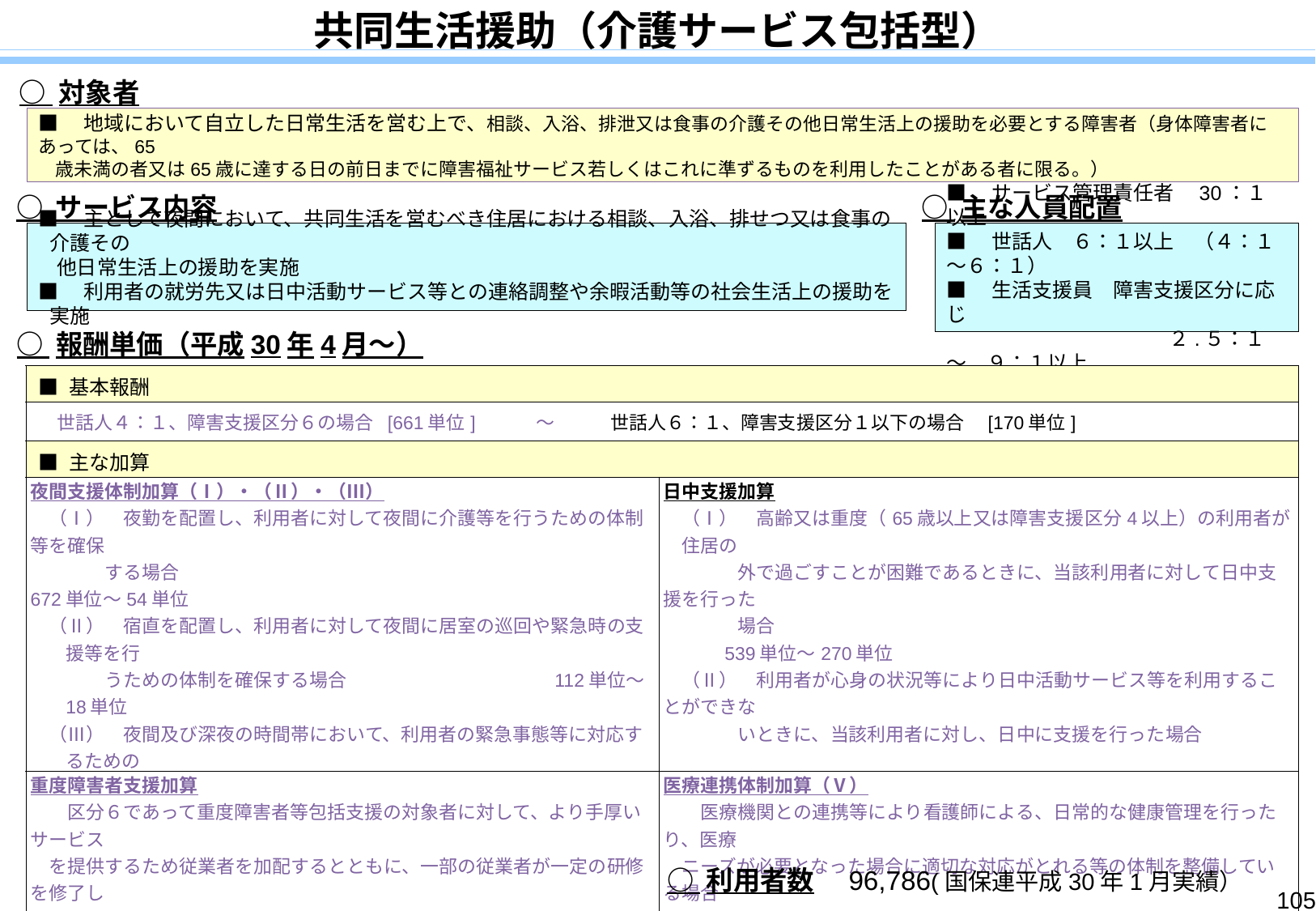

共同生活援助（介護サービス包括型）
○ 対象者
■　地域において自立した日常生活を営む上で、相談、入浴、排泄又は食事の介護その他日常生活上の援助を必要とする障害者（身体障害者にあっては、65
   歳未満の者又は65歳に達する日の前日までに障害福祉サービス若しくはこれに準ずるものを利用したことがある者に限る。）
○ サービス内容
○ 主な人員配置
■　サービス管理責任者　30：１以上
■　世話人　６：１以上　（４：１～６：１）
■　生活支援員　障害支援区分に応じ
　　　　　　　　　　　２.５：１　～　９：１以上
■　主として夜間において、共同生活を営むべき住居における相談、入浴、排せつ又は食事の介護その
   他日常生活上の援助を実施
■　利用者の就労先又は日中活動サービス等との連絡調整や余暇活動等の社会生活上の援助を実施
○ 報酬単価（平成30年4月～）
| ■ 基本報酬 |  |
| --- | --- |
| 世話人４：１、障害支援区分６の場合 [661単位]　　　～　　　世話人６：１、障害支援区分１以下の場合　[170単位] |  |
| ■ 主な加算 |  |
| 夜間支援体制加算（Ⅰ）・（Ⅱ）・（Ⅲ） 　（Ⅰ）　夜勤を配置し、利用者に対して夜間に介護等を行うための体制等を確保 　　　　する場合　 　 　 　　　　　　　　　　　　　　　　　　　 672単位～54単位 　（Ⅱ）　宿直を配置し、利用者に対して夜間に居室の巡回や緊急時の支援等を行　 　　　　うための体制を確保する場合　　　　　　　 112単位～18単位 　（Ⅲ）　夜間及び深夜の時間帯において、利用者の緊急事態等に対応するための 　　　　常時の連絡体制又は防災体制を確保する場合　　　 10単位 | 日中支援加算 　（Ⅰ）　高齢又は重度（65歳以上又は障害支援区分4以上）の利用者が　住居の 　　　　外で過ごすことが困難であるときに、当該利用者に対して日中支援を行った 　　　　場合　　　　　　　　　　　　　　　 　　　　　　　　　　　　　　　539単位～270単位 　（Ⅱ）　利用者が心身の状況等により日中活動サービス等を利用することができな 　　　　いときに、当該利用者に対し、日中に支援を行った場合　　　　　　　　　　　　　　　　　　　　　　　 　　　　　　　　　　　　　　　　　　　　　　　　　　　　　　　　　　　　　　539単位～135単位 |
| 重度障害者支援加算 　　区分６であって重度障害者等包括支援の対象者に対して、より手厚いサービス 　を提供するため従業者を加配するとともに、一部の従業者が一定の研修を修了し 　た場合　　　　　　　　　　　　　　　　　　　　　　　　　　　　　　　　　　　　　　　360単位 | 医療連携体制加算（Ⅴ） 　　医療機関との連携等により看護師による、日常的な健康管理を行ったり、医療 　ニーズが必要となった場合に適切な対応がとれる等の体制を整備している場合　　　　　　　　　　　　　　　　　　　　　　　　　　　　　　　　 　 　　 　　　　　　　　　　　　　　　　　　　　　　　　　　　　　　　　　　　　　　　　　　　　　　39単位 |
| 精神障害者地域移行特別加算 　　精神科病院等に１年以上入院していた精神障害者に対して、地域で生活する 　ために必要な相談援助等を社会福祉士、精神保健福祉士又は公認心理師等が 　実施した場合　　　　　　　　　　　　　　　　　　　　　　　　　　　　　　　　　　　300単位 | 強度行動障害者地域移行特別加算 　　障害者支援施設等に１年以上入所していた強度行動障害を有する者に対して、 　地域で生活するために必要な相談援助等を強度行動障害支援者養成研修修了 　者等が実施した場合　　　　　　　　　　　　　　　　　　　　　　　　　　　　　　　300単位 |

○ 事業所数　　6,262（国保連平成30年1月実績）
○ 利用者数　 96,786(国保連平成30年1月実績）
105